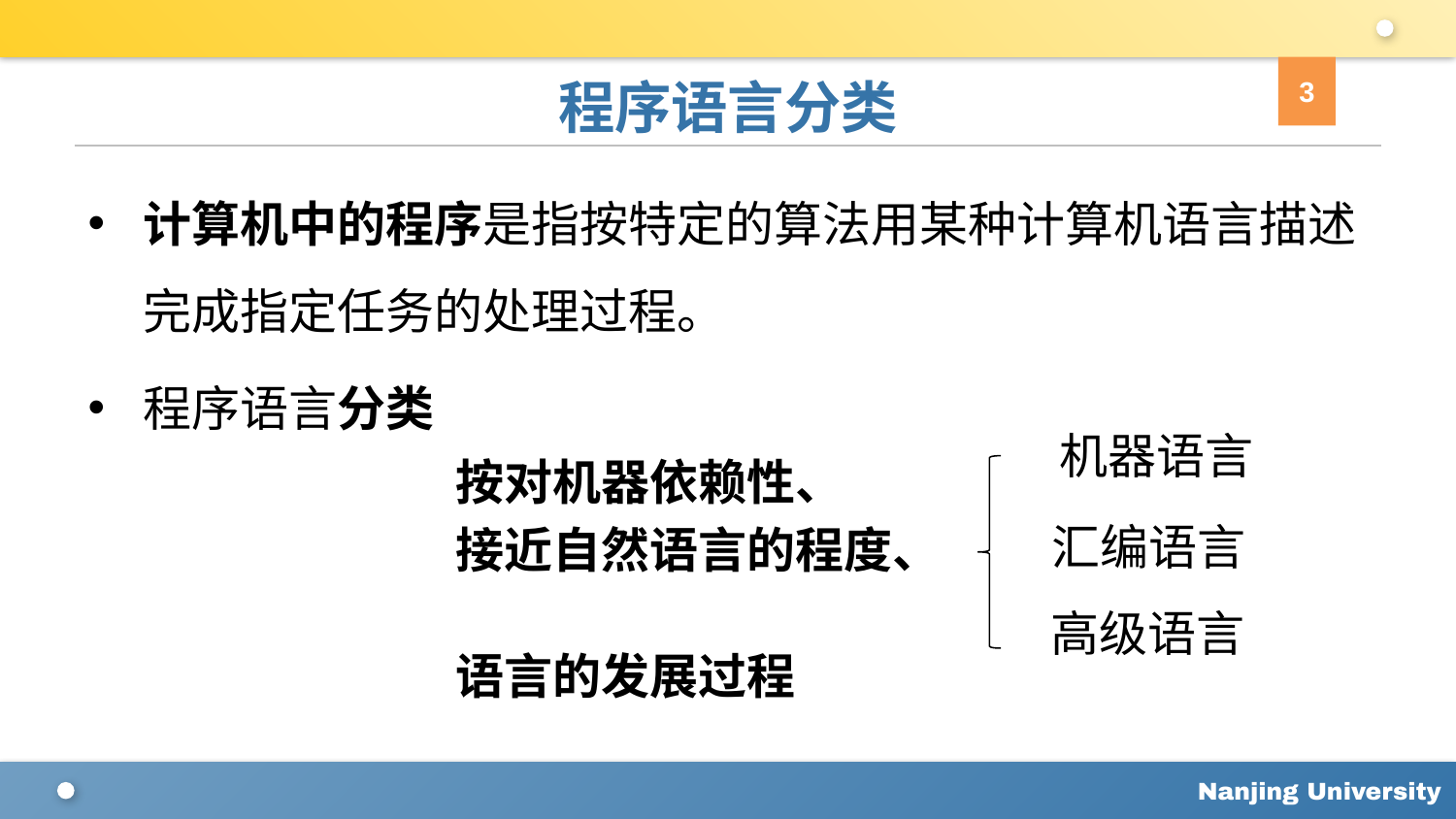

3
# 程序语言分类
计算机中的程序是指按特定的算法用某种计算机语言描述完成指定任务的处理过程。
程序语言分类

机器语言
按对机器依赖性、
接近自然语言的程度、
语言的发展过程

汇编语言
高级语言